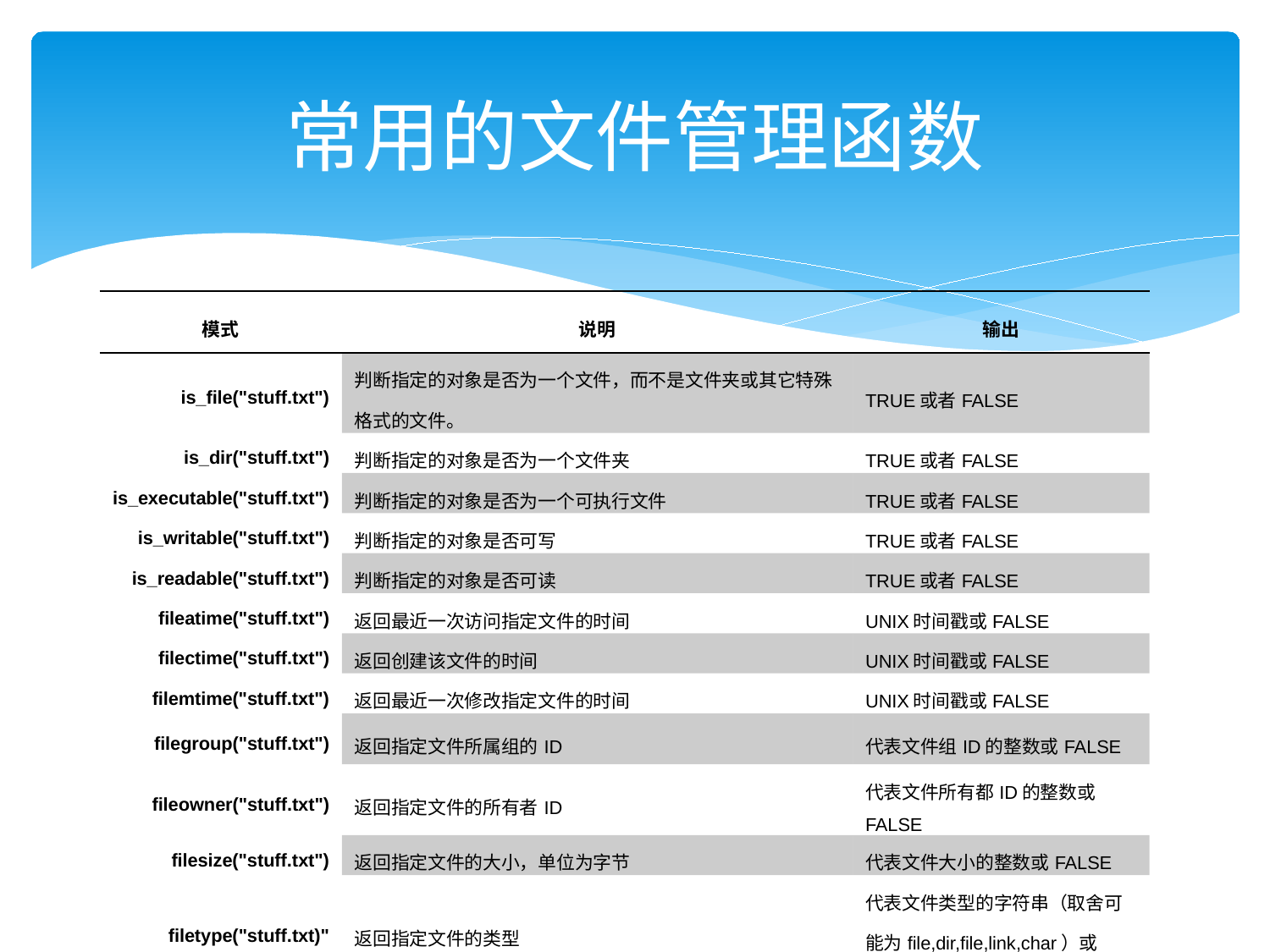

# 常用的文件管理函数
| 模式 | 说明 | 输出 |
| --- | --- | --- |
| is\_file("stuff.txt") | 判断指定的对象是否为一个文件，而不是文件夹或其它特殊格式的文件。 | TRUE或者FALSE |
| is\_dir("stuff.txt") | 判断指定的对象是否为一个文件夹 | TRUE或者FALSE |
| is\_executable("stuff.txt") | 判断指定的对象是否为一个可执行文件 | TRUE或者FALSE |
| is\_writable("stuff.txt") | 判断指定的对象是否可写 | TRUE或者FALSE |
| is\_readable("stuff.txt") | 判断指定的对象是否可读 | TRUE或者FALSE |
| fileatime("stuff.txt") | 返回最近一次访问指定文件的时间 | UNIX时间戳或FALSE |
| filectime("stuff.txt") | 返回创建该文件的时间 | UNIX时间戳或FALSE |
| filemtime("stuff.txt") | 返回最近一次修改指定文件的时间 | UNIX时间戳或FALSE |
| filegroup("stuff.txt") | 返回指定文件所属组的ID | 代表文件组ID的整数或FALSE |
| fileowner("stuff.txt") | 返回指定文件的所有者ID | 代表文件所有都ID的整数或FALSE |
| filesize("stuff.txt") | 返回指定文件的大小，单位为字节 | 代表文件大小的整数或FALSE |
| filetype("stuff.txt)" | 返回指定文件的类型 | 代表文件类型的字符串（取舍可能为file,dir,file,link,char）或FALSE |
| basename("/dir/stuff.txt") | 返回指定路径中的文件名 | stuff.txt |
| dirname("/dir/stuff.txt") | 返回指定路径中的路径 | /dir |